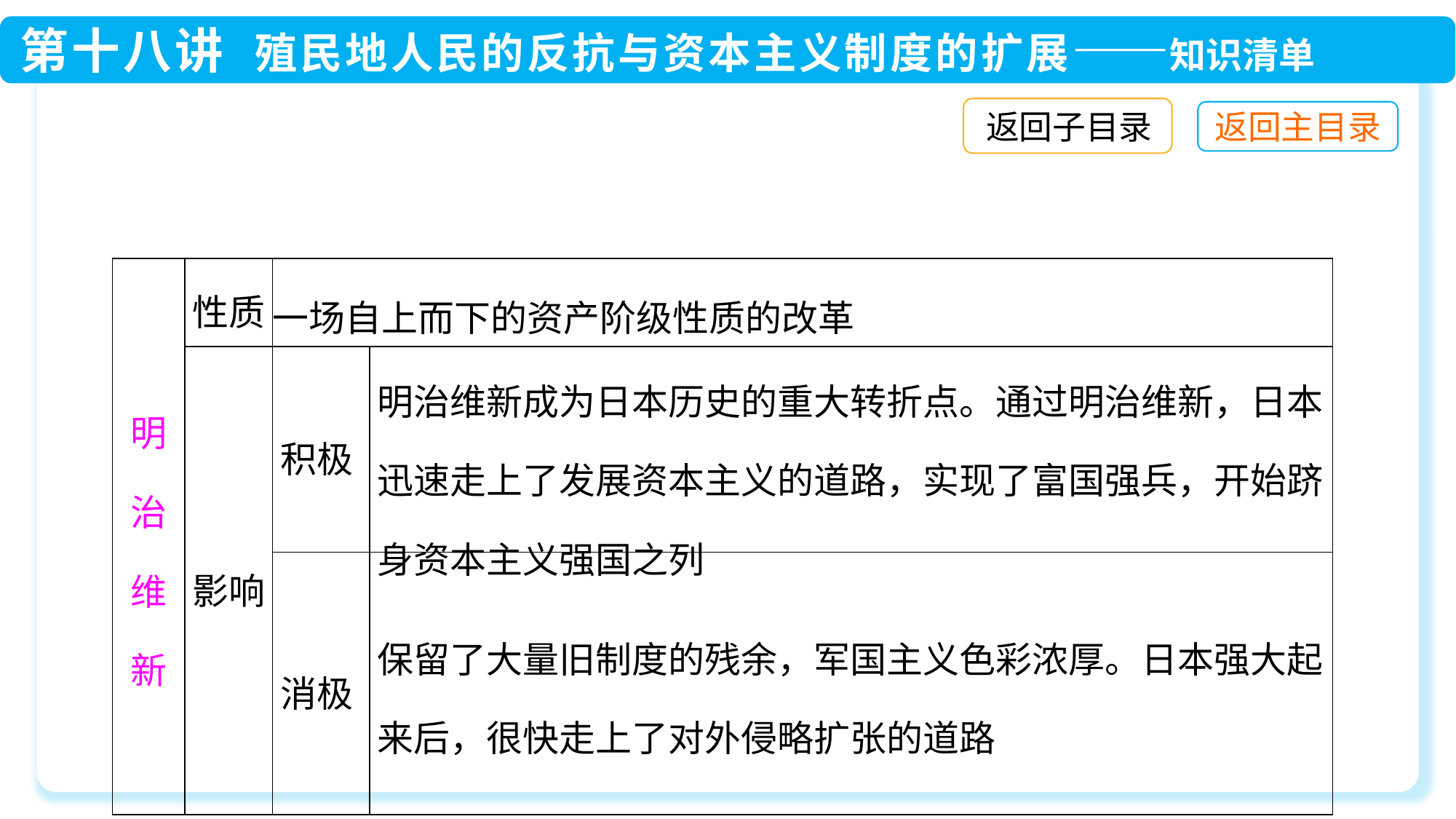

返回子目录
| 明治维新 | 性质 | 一场自上而下的资产阶级性质的改革 |  |
| --- | --- | --- | --- |
|  | 影响 | 积极 | 明治维新成为日本历史的重大转折点。通过明治维新，日本迅速走上了发展资本主义的道路，实现了富国强兵，开始跻身资本主义强国之列 |
|  |  | 消极 | 保留了大量旧制度的残余，军国主义色彩浓厚。日本强大起来后，很快走上了对外侵略扩张的道路 |